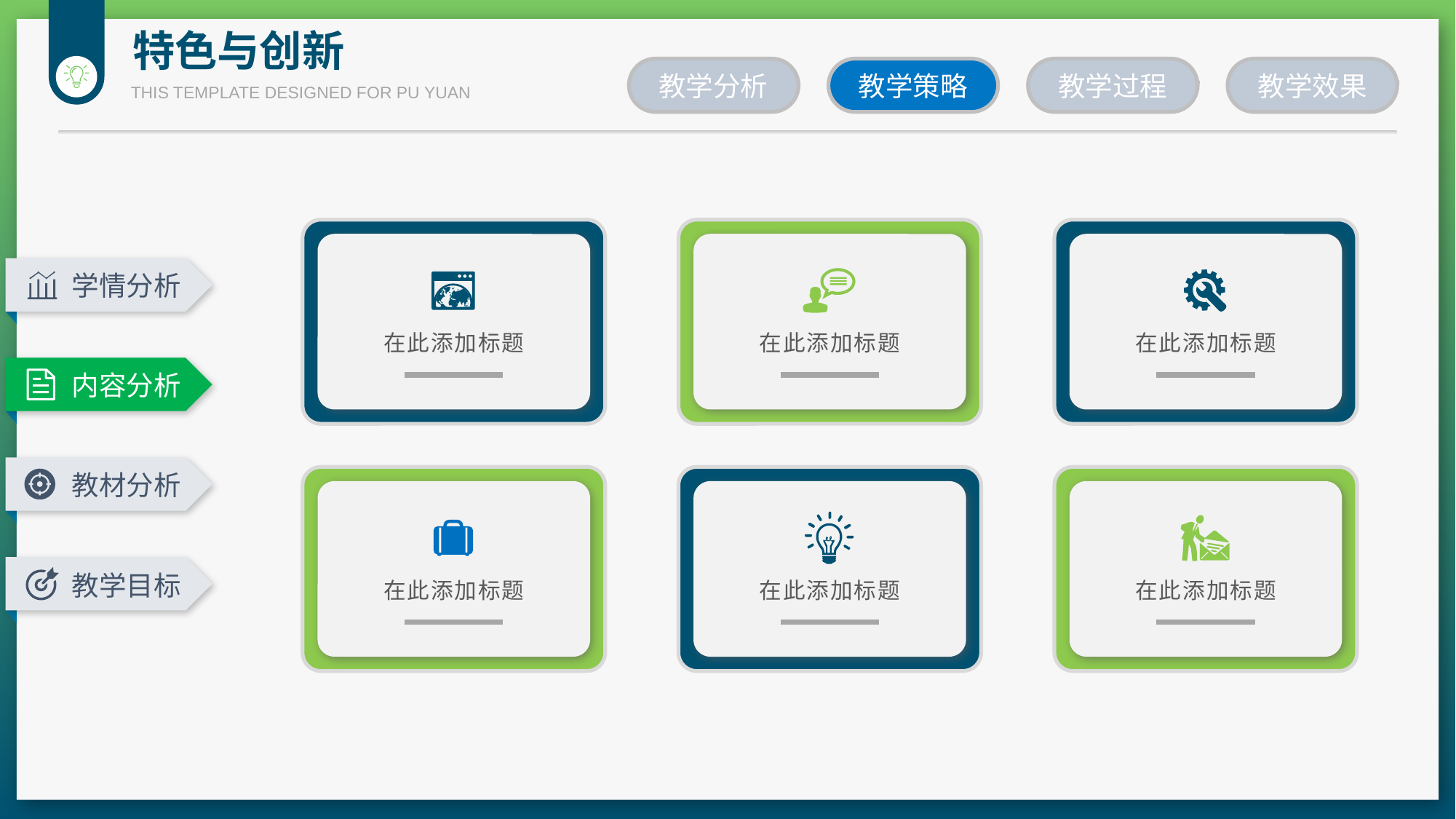

特色与创新

教学分析
教学策略
教学过程
教学效果

THIS TEMPLATE DESIGNED FOR PU YUAN

学情分析

在此添加标题
在此添加标题
在此添加标题

内容分析

教材分析

教学目标

在此添加标题
在此添加标题
在此添加标题